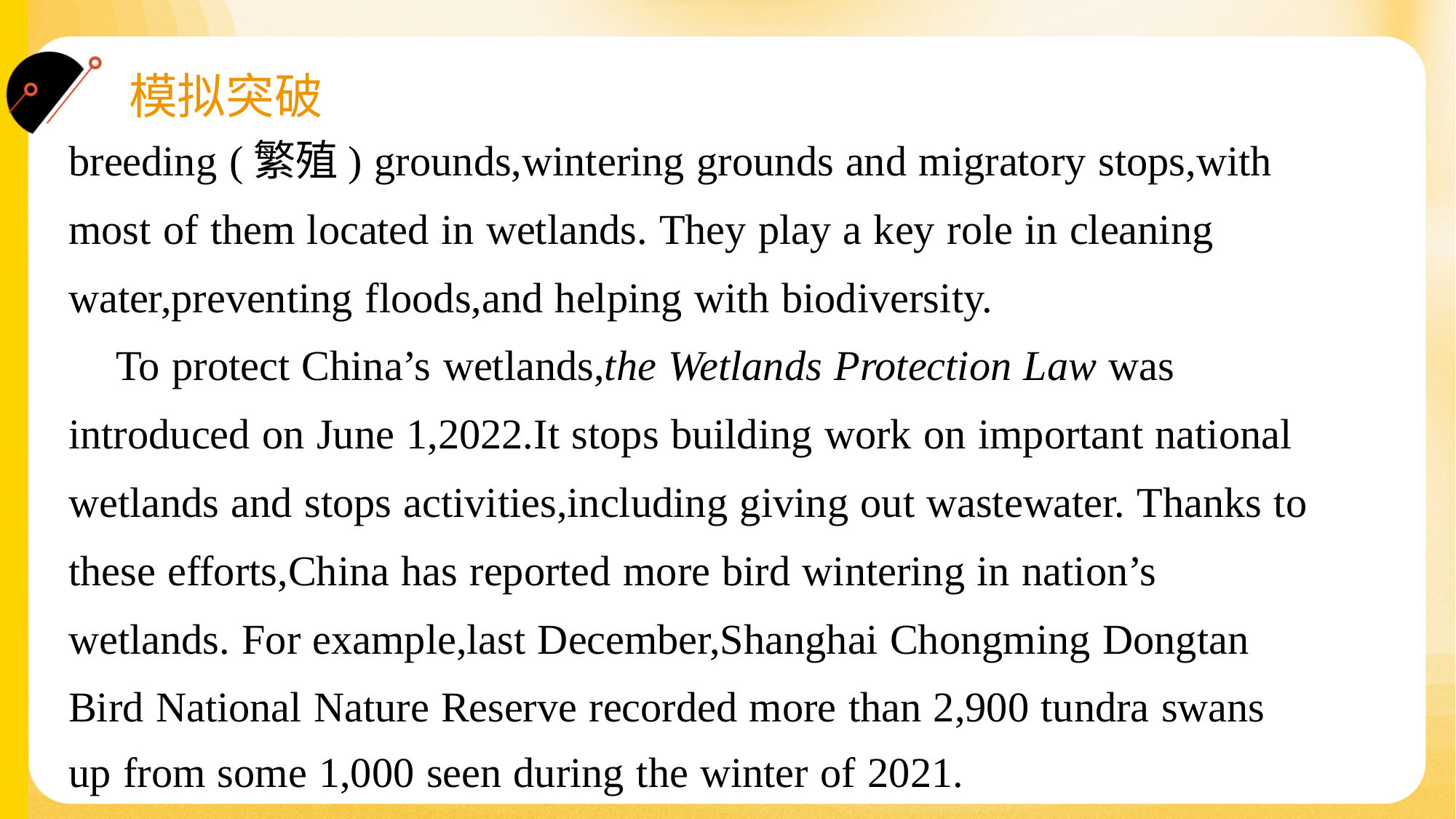

breeding (繁殖) grounds,wintering grounds and migratory stops,with
most of them located in wetlands. They play a key role in cleaning
water,preventing floods,and helping with biodiversity.
    To protect China’s wetlands,the Wetlands Protection Law was
introduced on June 1,2022.It stops building work on important national
wetlands and stops activities,including giving out wastewater. Thanks to
these efforts,China has reported more bird wintering in nation’s
wetlands. For example,last December,Shanghai Chongming Dongtan
Bird National Nature Reserve recorded more than 2,900 tundra swans
up from some 1,000 seen during the winter of 2021.#1.1.4